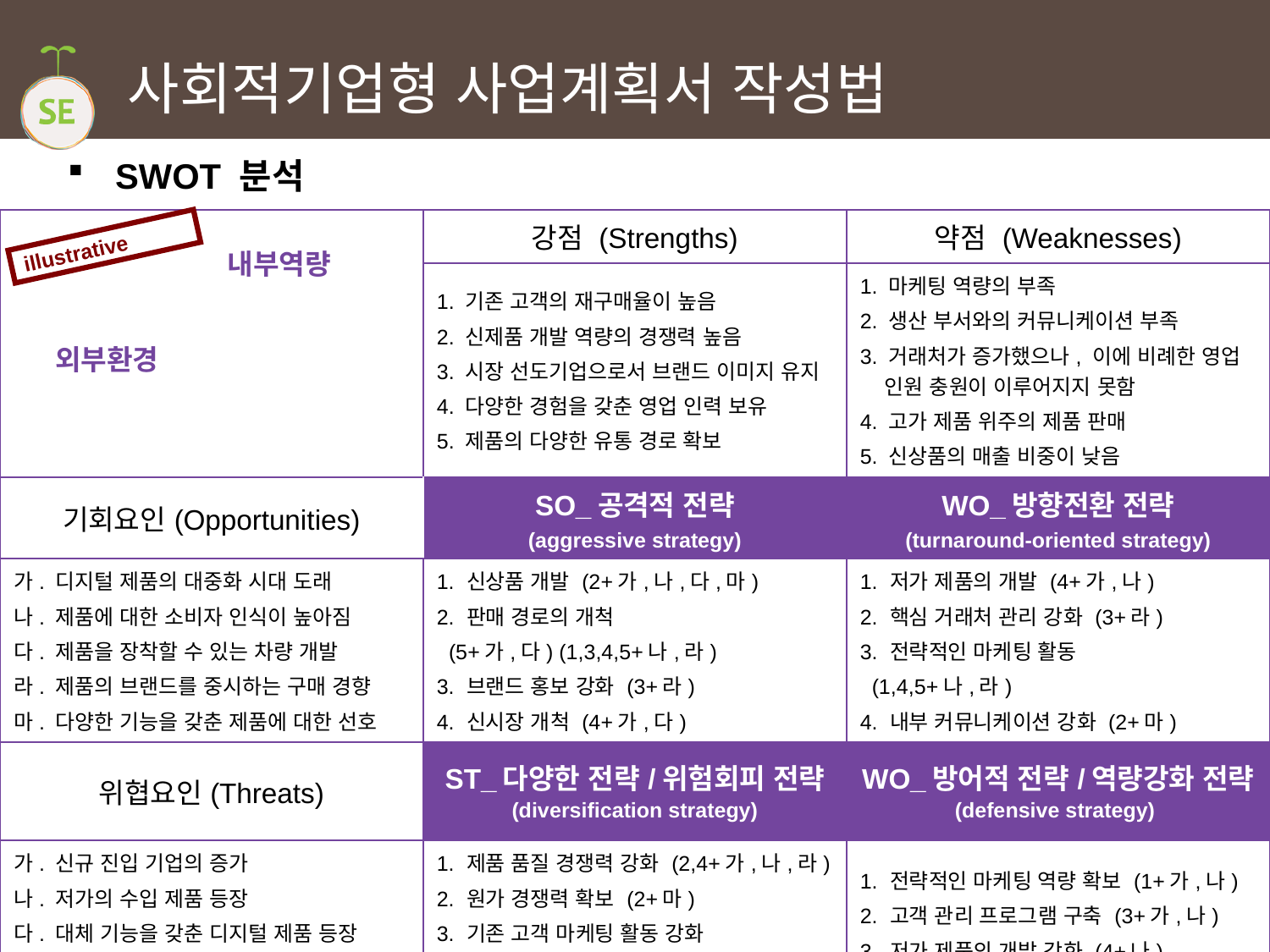

# 사회적기업형 사업계획서 작성법
SWOT 분석
|  | 강점 (Strengths) | 약점 (Weaknesses) |
| --- | --- | --- |
|  | 1. 기존 고객의 재구매율이 높음 2. 신제품 개발 역량의 경쟁력 높음 3. 시장 선도기업으로서 브랜드 이미지 유지 4. 다양한 경험을 갖춘 영업 인력 보유 5. 제품의 다양한 유통 경로 확보 | 1. 마케팅 역량의 부족 2. 생산 부서와의 커뮤니케이션 부족 3. 거래처가 증가했으나, 이에 비례한 영업 인원 충원이 이루어지지 못함 4. 고가 제품 위주의 제품 판매 5. 신상품의 매출 비중이 낮음 |
| 기회요인(Opportunities) | SO\_공격적 전략 (aggressive strategy) | WO\_방향전환 전략 (turnaround-oriented strategy) |
| 가. 디지털 제품의 대중화 시대 도래 나. 제품에 대한 소비자 인식이 높아짐 다. 제품을 장착할 수 있는 차량 개발 라. 제품의 브랜드를 중시하는 구매 경향 마. 다양한 기능을 갖춘 제품에 대한 선호 | 신상품 개발 (2+가,나,다,마) 판매 경로의 개척 (5+가,다) (1,3,4,5+나,라) 브랜드 홍보 강화 (3+라) 신시장 개척 (4+가,다) | 저가 제품의 개발 (4+가,나) 핵심 거래처 관리 강화 (3+라) 전략적인 마케팅 활동 (1,4,5+나,라) 내부 커뮤니케이션 강화 (2+마) |
| 위협요인(Threats) | ST\_다양한 전략/위험회피 전략 (diversification strategy) | WO\_방어적 전략/역량강화 전략 (defensive strategy) |
| 가. 신규 진입 기업의 증가 나. 저가의 수입 제품 등장 다. 대체 기능을 갖춘 디지털 제품 등장 라. 정부의 품질 기준 강화 정책 마. 핵심 부품 공급업체의 가격 인상 정책 | 제품 품질 경쟁력 강화 (2,4+가,나,라) 원가 경쟁력 확보 (2+마) 기존 고객 마케팅 활동 강화 (1,4,5+가,나) 판매 경로의 강화 (5+가,나,다) | 전략적인 마케팅 역량 확보 (1+가,나) 고객 관리 프로그램 구축 (3+가,나) 저가 제품의 개발 강화 (4+나) 사업 정보 분석 능력 강화 (1,2+다,라) |
illustrative
내부역량
외부환경
272